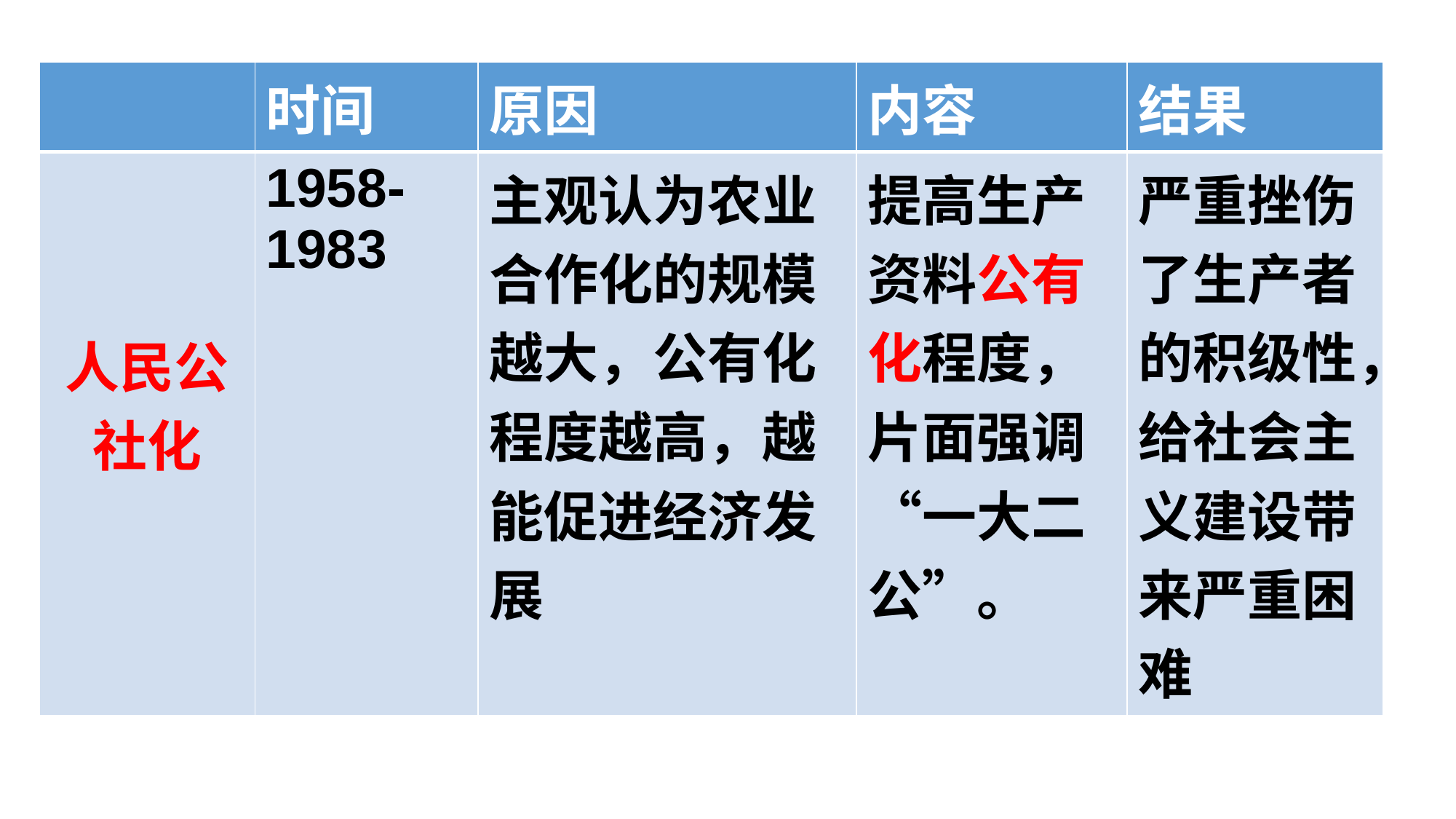

|  | 时间 | 原因 | 内容 | 结果 |
| --- | --- | --- | --- | --- |
| 人民公社化 | 1958-1983 | 主观认为农业合作化的规模越大，公有化程度越高，越能促进经济发展 | 提高生产资料公有化程度，片面强调“一大二公”。 | 严重挫伤了生产者的积级性，给社会主义建设带来严重困难 |